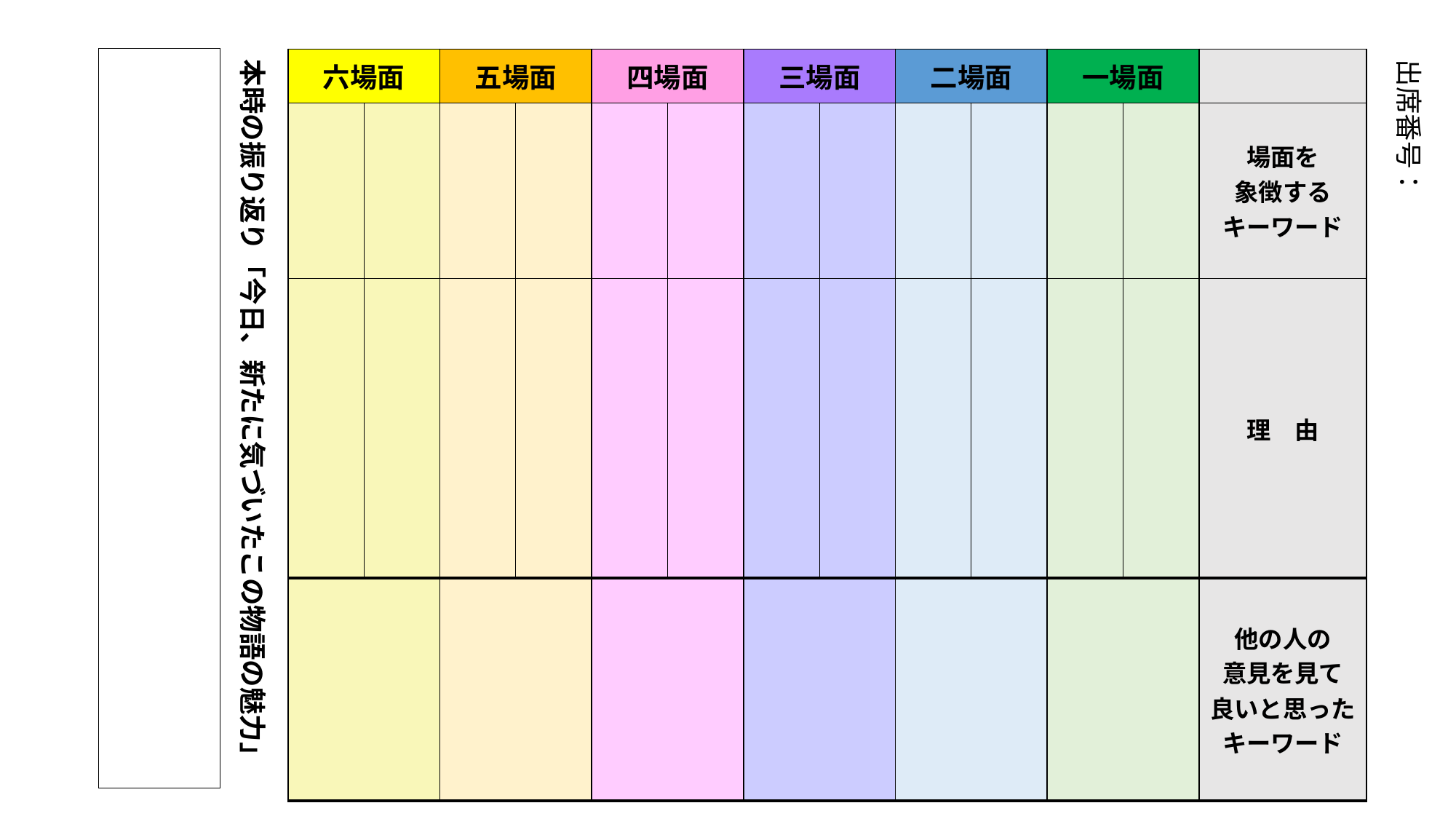

本時の振り返り「今日、新たに気づいたこの物語の魅力」
出席番号：
| 六場面 |  | 五場面 |  | 四場面 |  | 三場面 |  | 二場面 |  | 一場面 |  |  |
| --- | --- | --- | --- | --- | --- | --- | --- | --- | --- | --- | --- | --- |
|  |  |  |  |  |  |  |  |  |  |  |  | 場面を 象徴する キーワード |
|  |  |  |  |  |  |  |  |  |  |  |  | 理　由 |
|  |  |  |  |  |  |  |  |  |  |  |  | 他の人の 意見を見て 良いと思った キーワード |